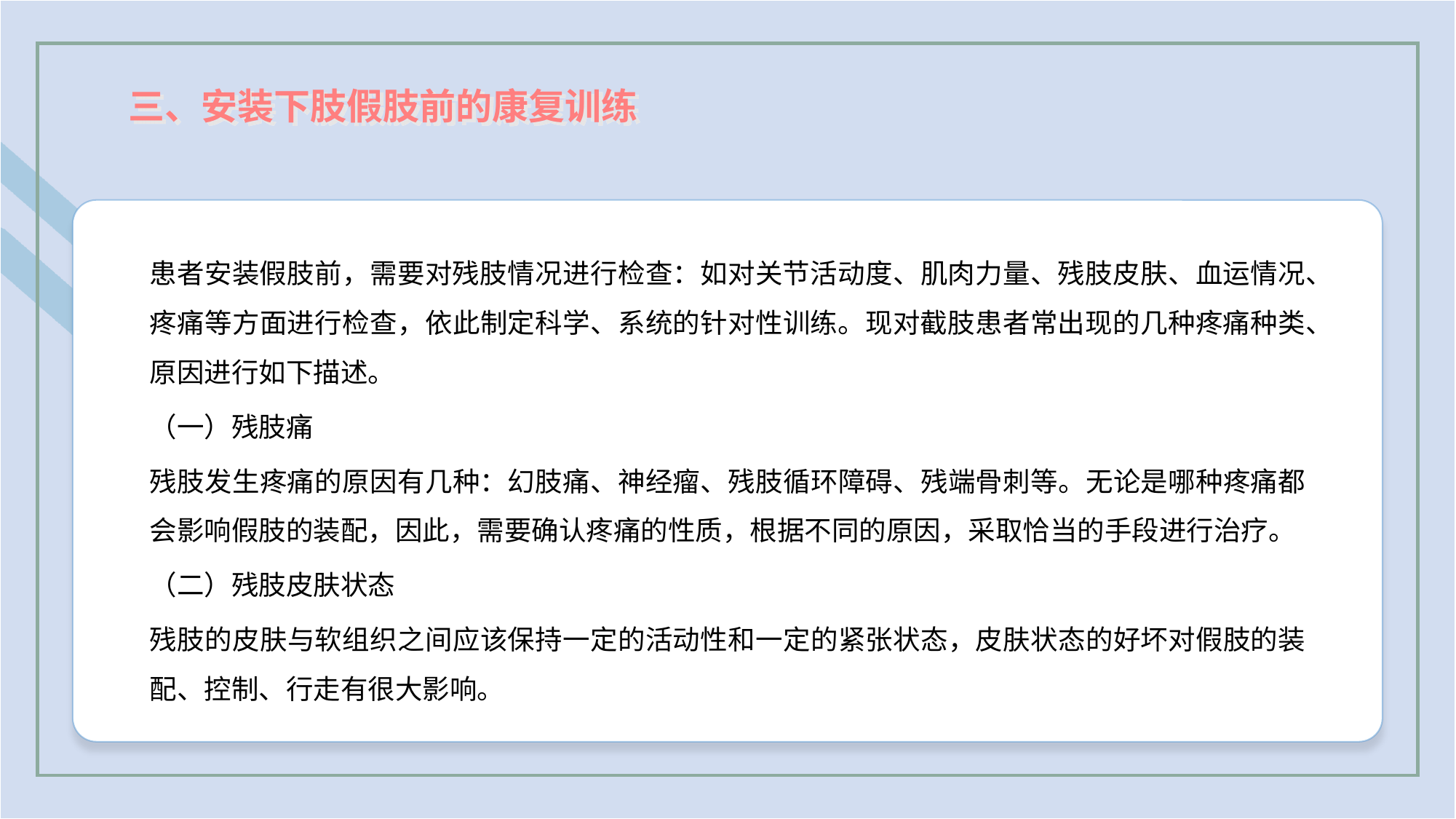

三、安装下肢假肢前的康复训练

患者安装假肢前，需要对残肢情况进行检查：如对关节活动度、肌肉力量、残肢皮肤、血运情况、疼痛等方面进行检查，依此制定科学、系统的针对性训练。现对截肢患者常出现的几种疼痛种类、原因进行如下描述。
（一）残肢痛
残肢发生疼痛的原因有几种：幻肢痛、神经瘤、残肢循环障碍、残端骨刺等。无论是哪种疼痛都会影响假肢的装配，因此，需要确认疼痛的性质，根据不同的原因，采取恰当的手段进行治疗。
（二）残肢皮肤状态
残肢的皮肤与软组织之间应该保持一定的活动性和一定的紧张状态，皮肤状态的好坏对假肢的装配、控制、行走有很大影响。